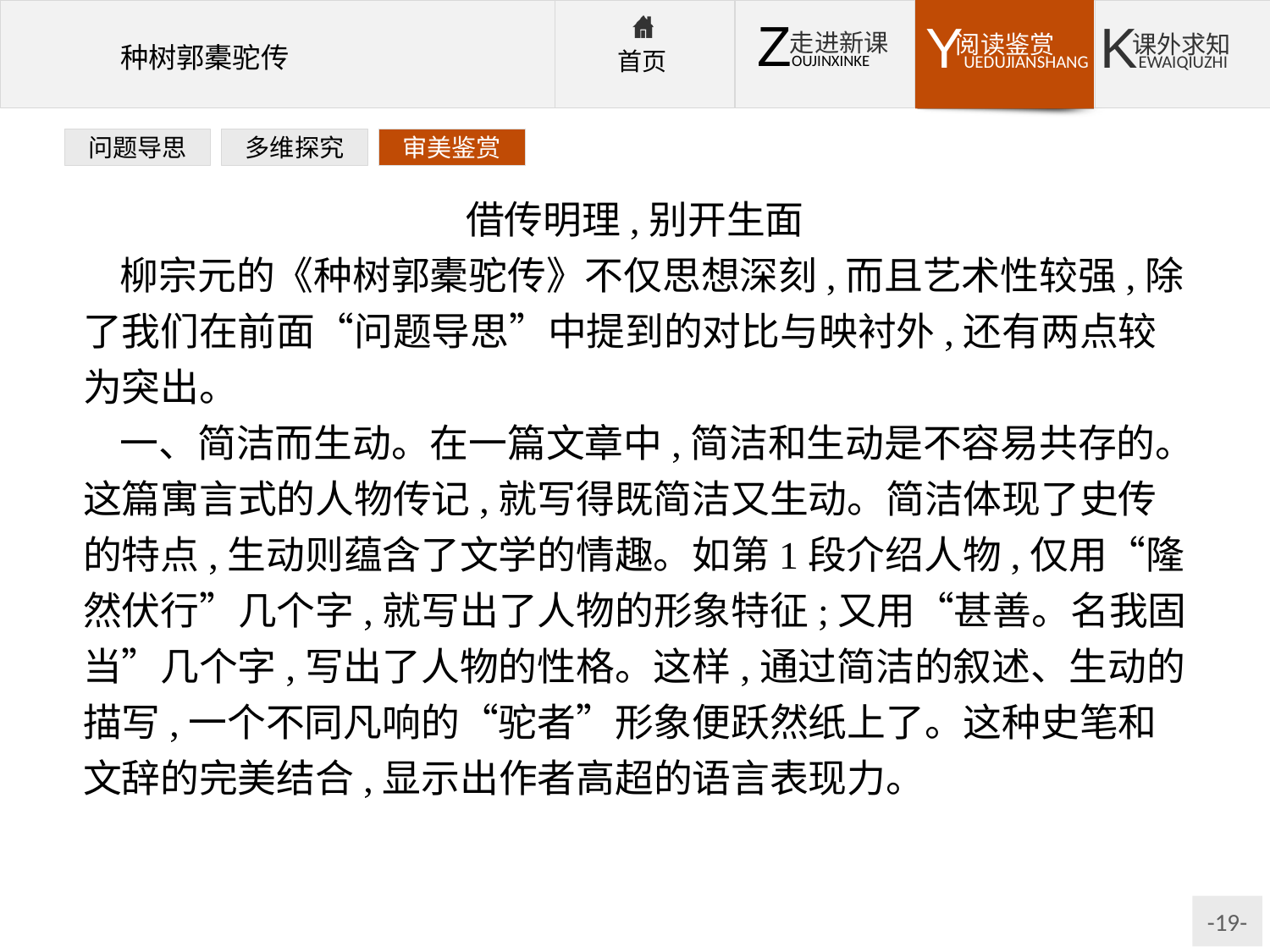

问题导思
多维探究
审美鉴赏
借传明理,别开生面
柳宗元的《种树郭橐驼传》不仅思想深刻,而且艺术性较强,除了我们在前面“问题导思”中提到的对比与映衬外,还有两点较为突出。
一、简洁而生动。在一篇文章中,简洁和生动是不容易共存的。这篇寓言式的人物传记,就写得既简洁又生动。简洁体现了史传的特点,生动则蕴含了文学的情趣。如第1段介绍人物,仅用“隆然伏行”几个字,就写出了人物的形象特征;又用“甚善。名我固当”几个字,写出了人物的性格。这样,通过简洁的叙述、生动的描写,一个不同凡响的“驼者”形象便跃然纸上了。这种史笔和文辞的完美结合,显示出作者高超的语言表现力。